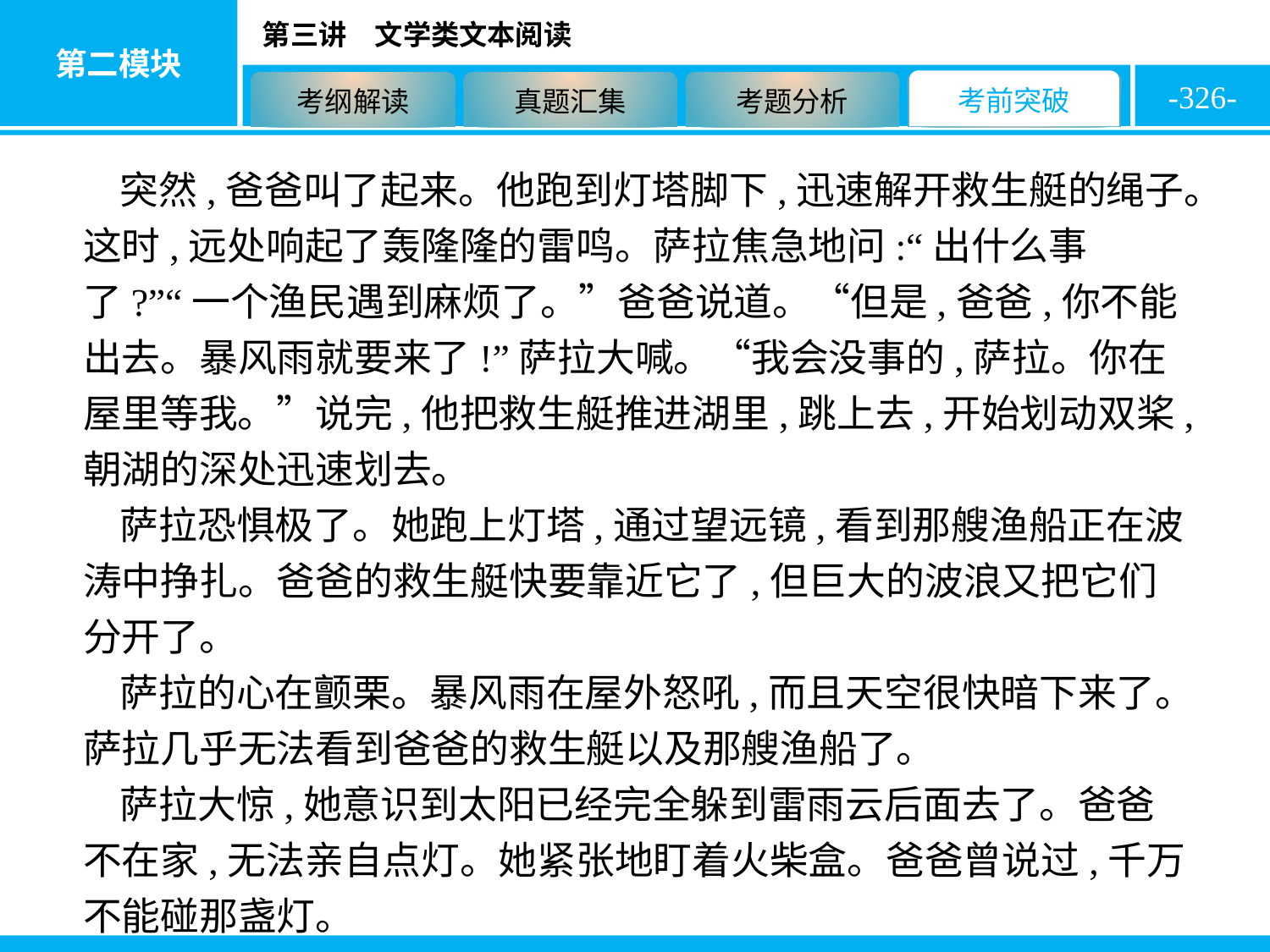

-326-
突然,爸爸叫了起来。他跑到灯塔脚下,迅速解开救生艇的绳子。这时,远处响起了轰隆隆的雷鸣。萨拉焦急地问:“出什么事了?”“一个渔民遇到麻烦了。”爸爸说道。“但是,爸爸,你不能出去。暴风雨就要来了!”萨拉大喊。“我会没事的,萨拉。你在屋里等我。”说完,他把救生艇推进湖里,跳上去,开始划动双桨,朝湖的深处迅速划去。
萨拉恐惧极了。她跑上灯塔,通过望远镜,看到那艘渔船正在波涛中挣扎。爸爸的救生艇快要靠近它了,但巨大的波浪又把它们分开了。
萨拉的心在颤栗。暴风雨在屋外怒吼,而且天空很快暗下来了。萨拉几乎无法看到爸爸的救生艇以及那艘渔船了。
萨拉大惊,她意识到太阳已经完全躲到雷雨云后面去了。爸爸不在家,无法亲自点灯。她紧张地盯着火柴盒。爸爸曾说过,千万不能碰那盏灯。